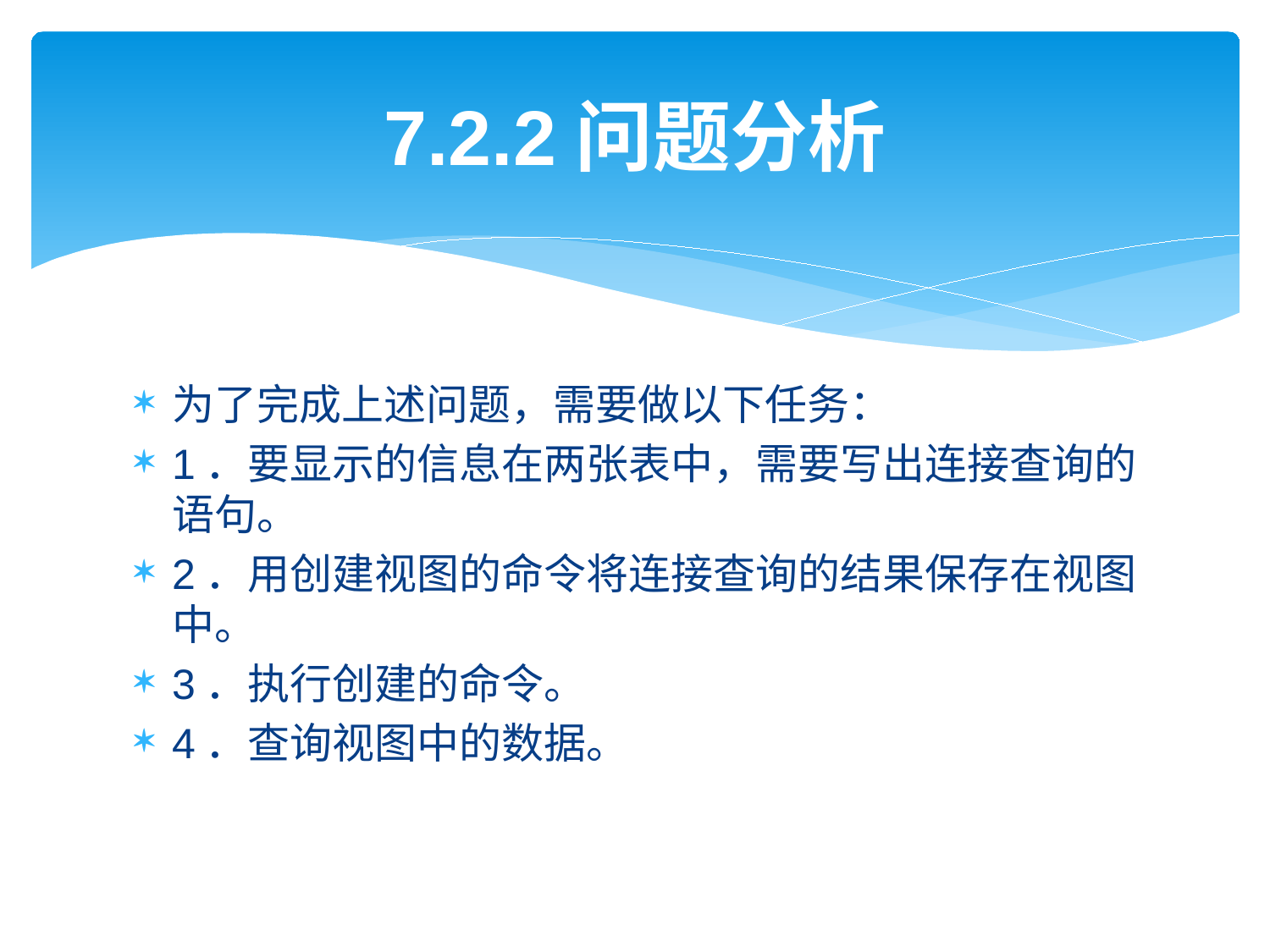

# 7.2.2问题分析
为了完成上述问题，需要做以下任务：
1．要显示的信息在两张表中，需要写出连接查询的语句。
2．用创建视图的命令将连接查询的结果保存在视图中。
3．执行创建的命令。
4．查询视图中的数据。